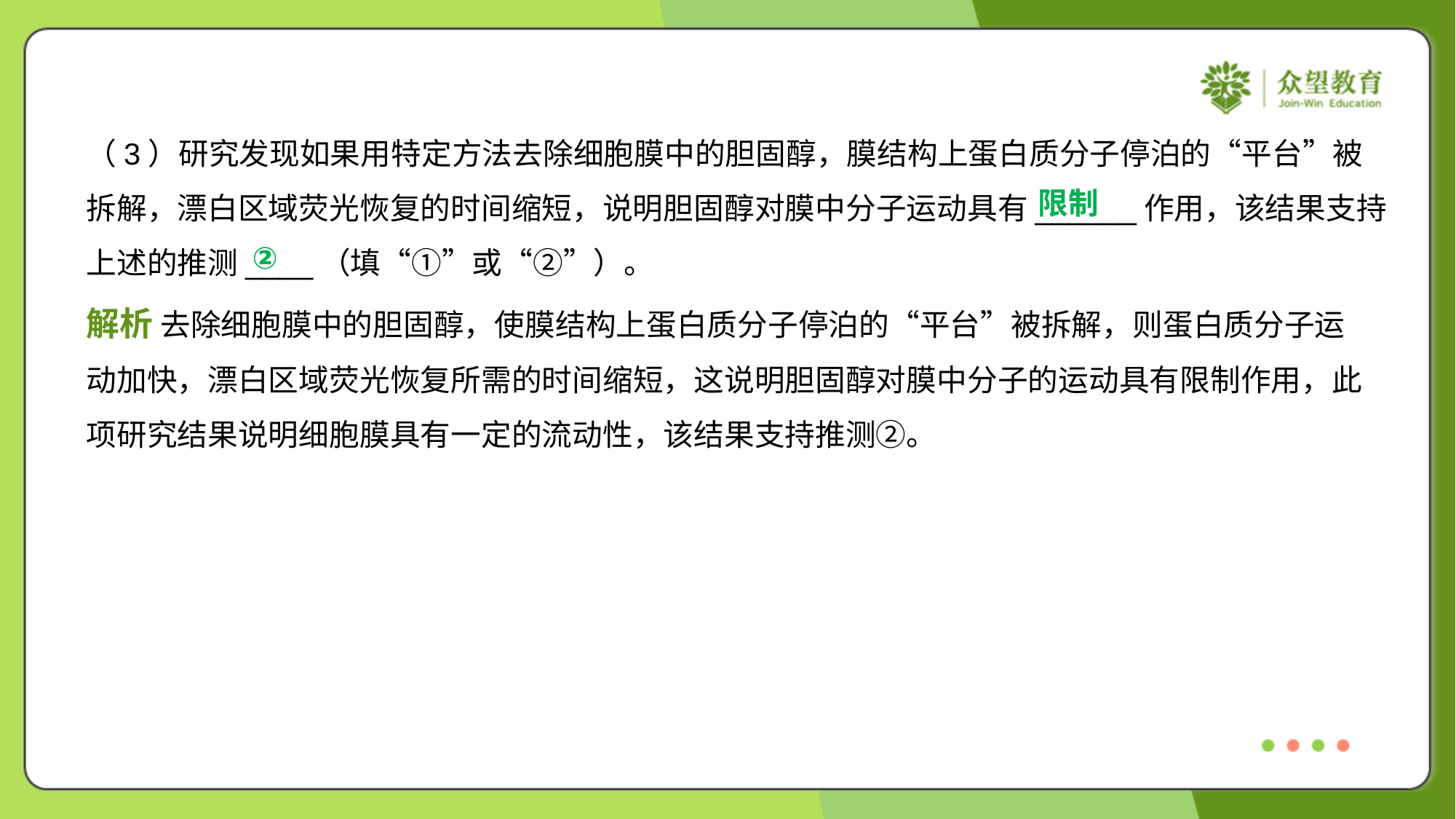

（3）研究发现如果用特定方法去除细胞膜中的胆固醇，膜结构上蛋白质分子停泊的“平台”被
拆解，漂白区域荧光恢复的时间缩短，说明胆固醇对膜中分子运动具有______作用，该结果支持
上述的推测____（填“①”或“②”）。
限制
②
解析 去除细胞膜中的胆固醇，使膜结构上蛋白质分子停泊的“平台”被拆解，则蛋白质分子运
动加快，漂白区域荧光恢复所需的时间缩短，这说明胆固醇对膜中分子的运动具有限制作用，此
项研究结果说明细胞膜具有一定的流动性，该结果支持推测②。